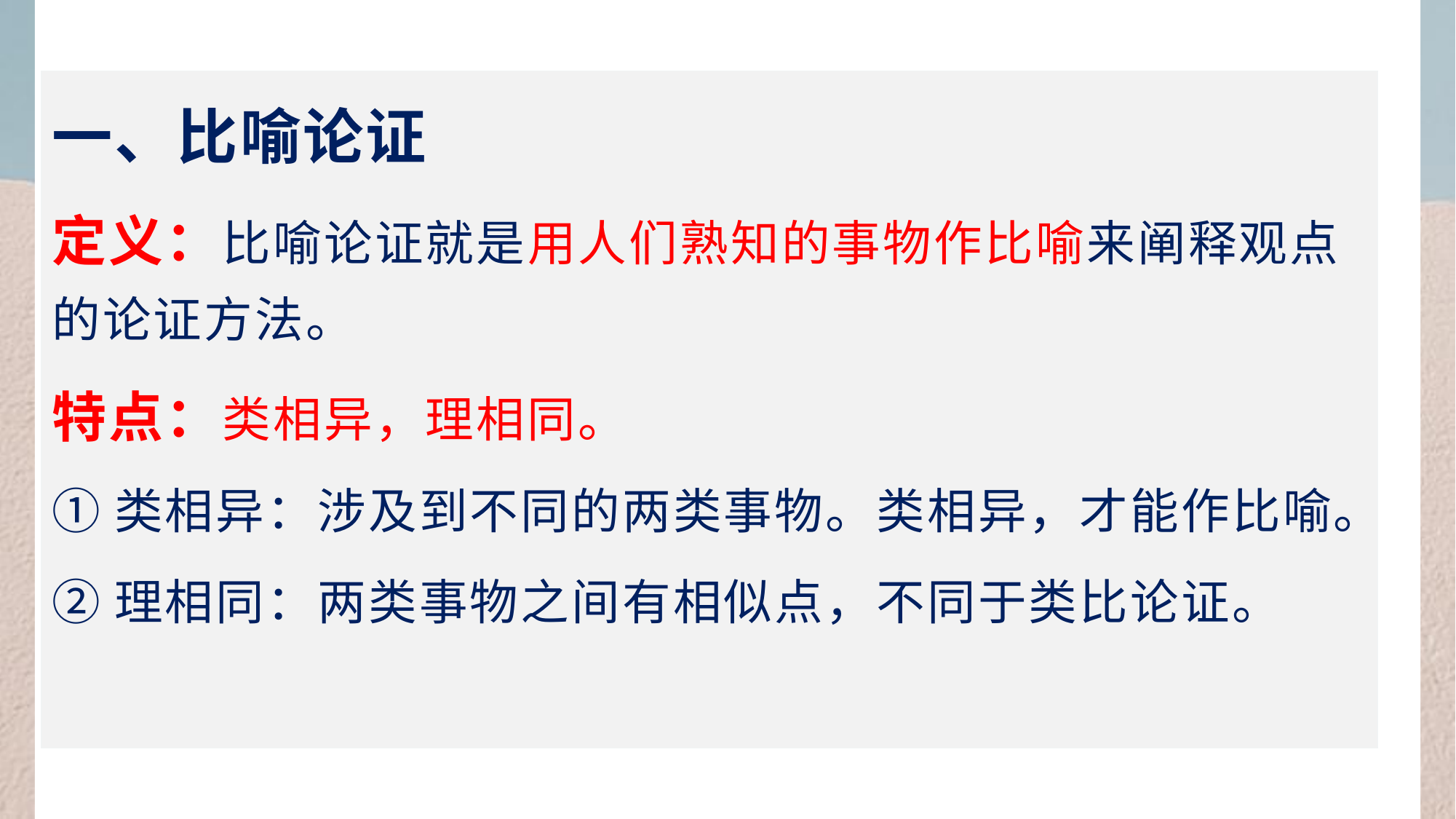

一、比喻论证
定义：比喻论证就是用人们熟知的事物作比喻来阐释观点的论证方法。
特点：类相异，理相同。
①类相异：涉及到不同的两类事物。类相异，才能作比喻。
②理相同：两类事物之间有相似点，不同于类比论证。